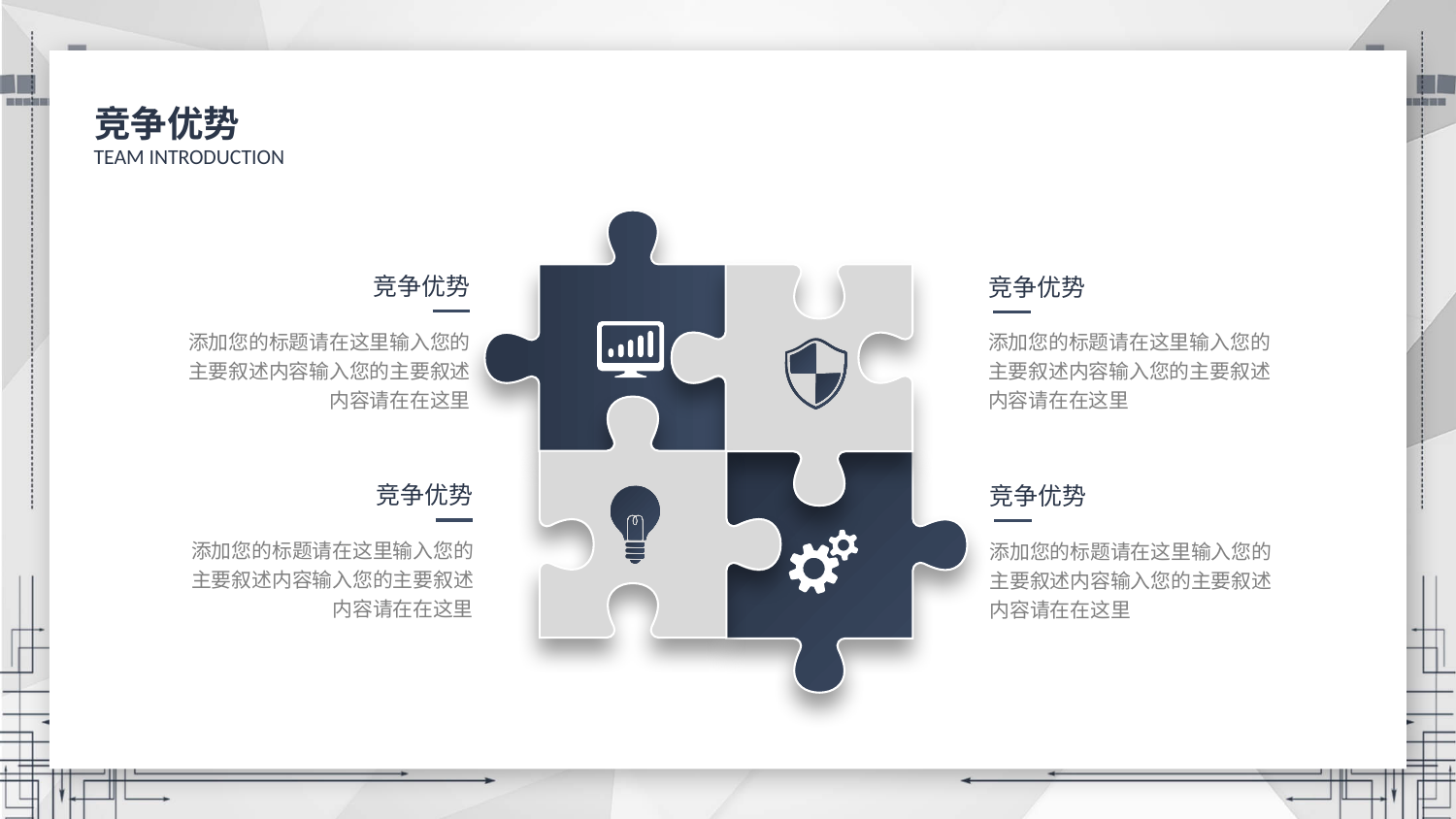

竞争优势
TEAM INTRODUCTION

竞争优势

竞争优势
添加您的标题请在这里输入您的主要叙述内容输入您的主要叙述内容请在在这里
添加您的标题请在这里输入您的主要叙述内容输入您的主要叙述内容请在在这里

竞争优势
竞争优势

添加您的标题请在这里输入您的主要叙述内容输入您的主要叙述内容请在在这里
添加您的标题请在这里输入您的主要叙述内容输入您的主要叙述内容请在在这里